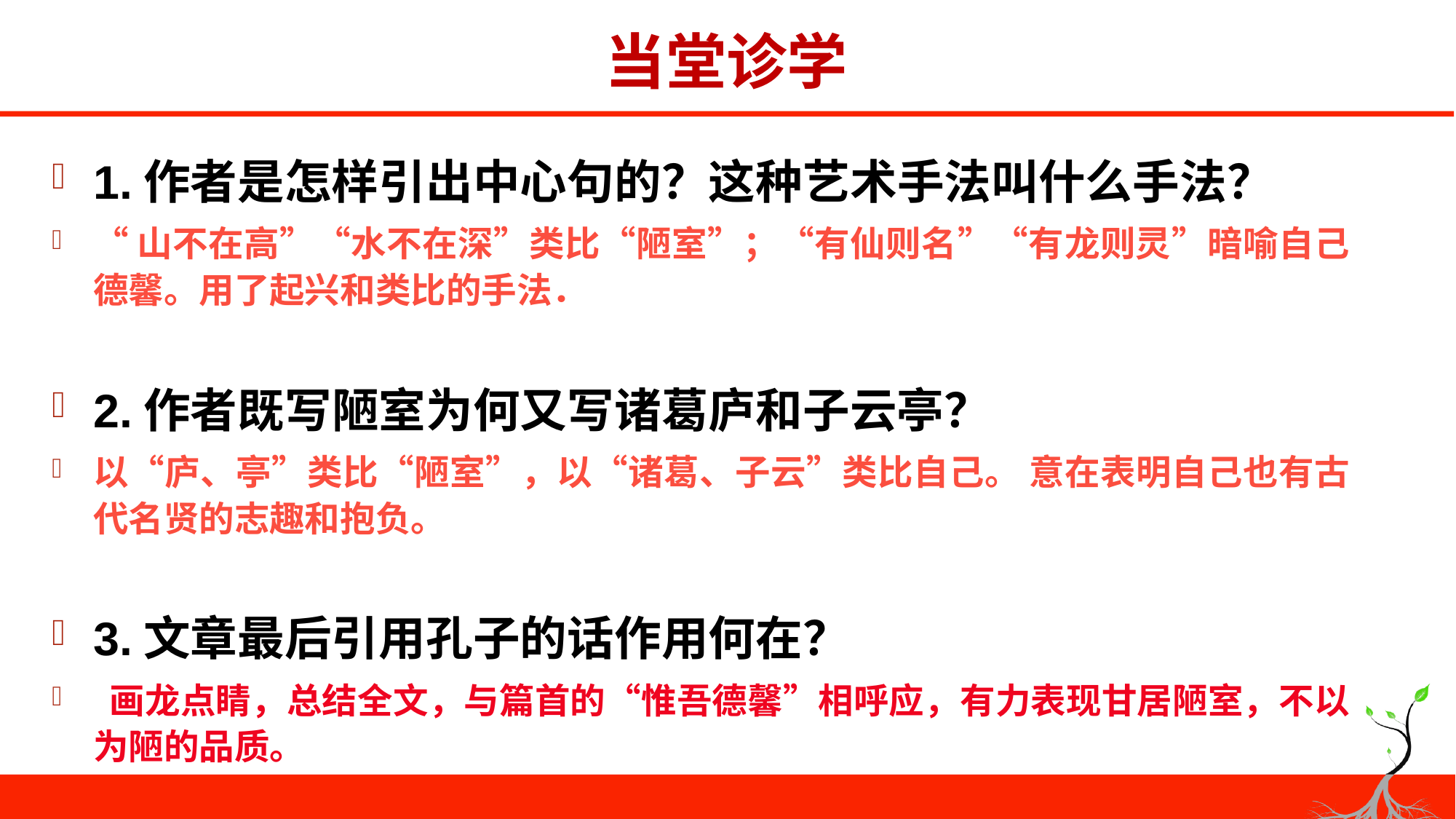

# 当堂诊学
1.作者是怎样引出中心句的？这种艺术手法叫什么手法？
“山不在高”“水不在深”类比“陋室”；“有仙则名”“有龙则灵”暗喻自己德馨。用了起兴和类比的手法．

2.作者既写陋室为何又写诸葛庐和子云亭？
以“庐、亭”类比“陋室”，以“诸葛、子云”类比自己。 意在表明自己也有古代名贤的志趣和抱负。

3.文章最后引用孔子的话作用何在？
 画龙点睛，总结全文，与篇首的“惟吾德馨”相呼应，有力表现甘居陋室，不以为陋的品质。